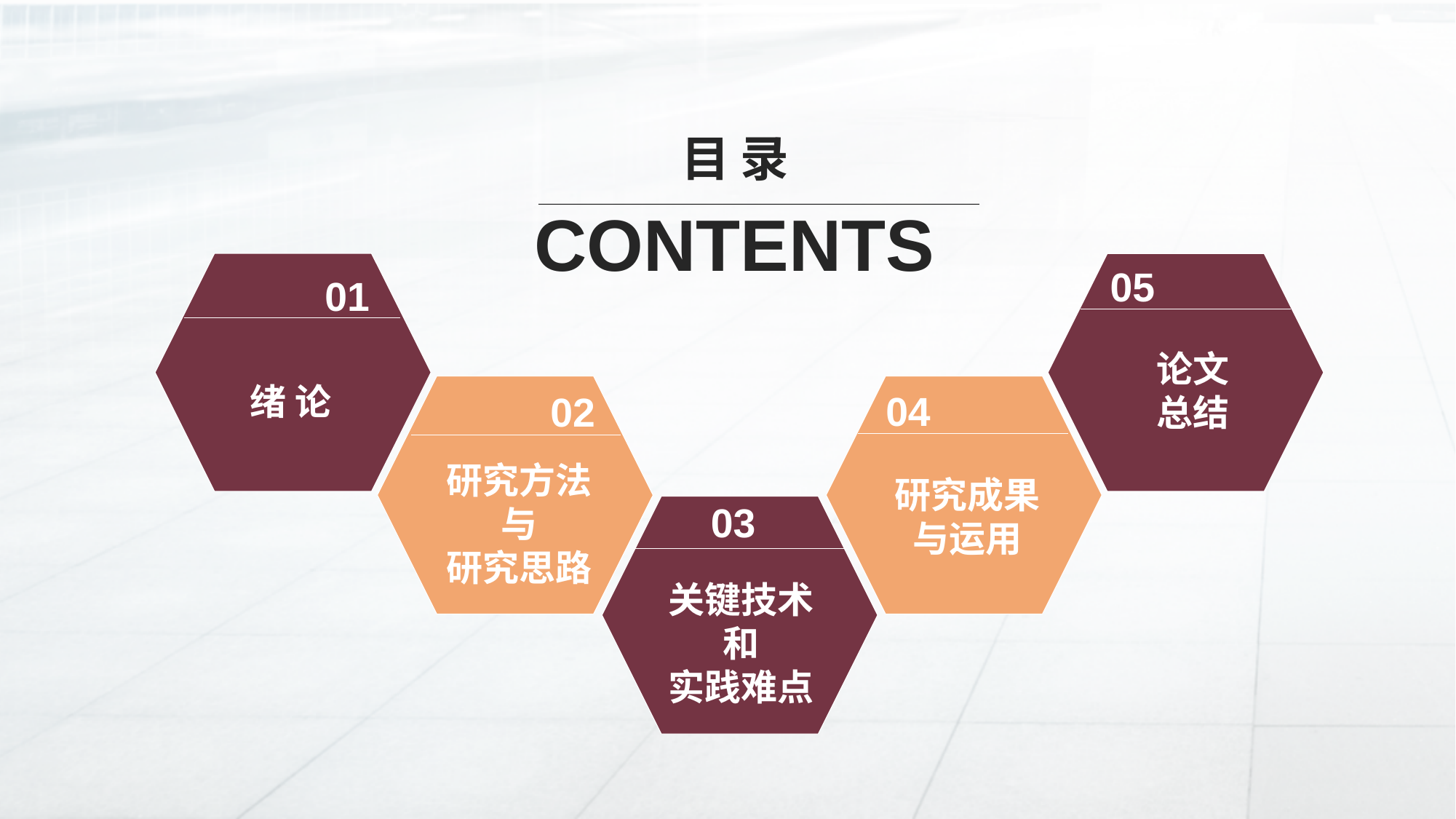

目 录
CONTENTS

01

绪 论

05

论文
总结

02

研究方法
与
研究思路

04

研究成果
与运用
03

关键技术
和
实践难点